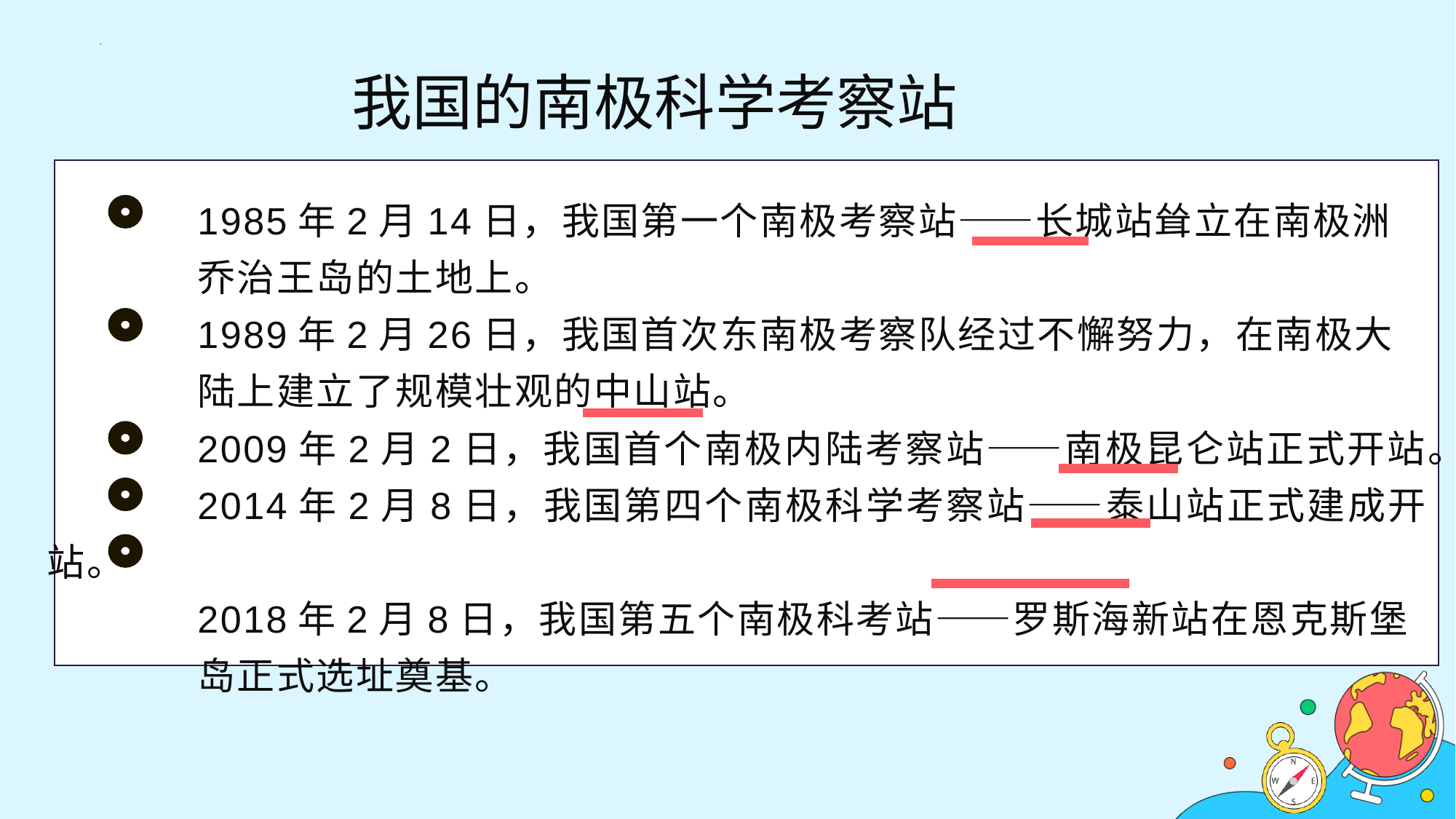

我国的南极科学考察站

1985年2月14日，我国第一个南极考察站——长城站耸立在南极洲
乔治王岛的土地上。
1989年2月26日，我国首次东南极考察队经过不懈努力，在南极大
陆上建立了规模壮观的中山站。
2009年2月2日，我国首个南极内陆考察站——南极昆仑站正式开站。
2014年2月8日，我国第四个南极科学考察站——泰山站正式建成开站。
2018年2月8日，我国第五个南极科考站——罗斯海新站在恩克斯堡
岛正式选址奠基。